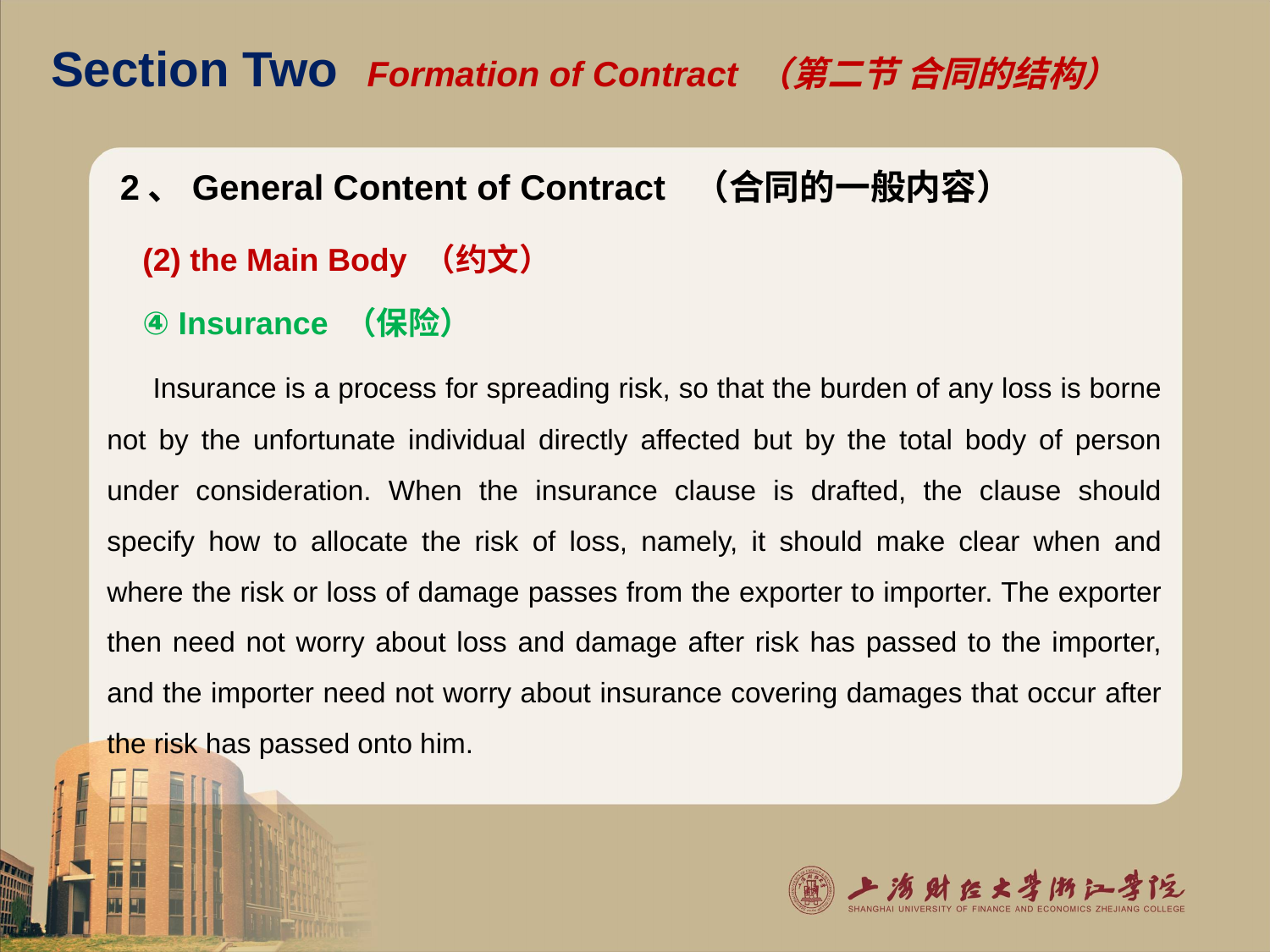

# Section Two   Formation of Contract （第二节 合同的结构）
2、General Content of Contract  （合同的一般内容）
    (2) the Main Body （约文）
    ④ Insurance （保险）
     Insurance is a process for spreading risk, so that the burden of any loss is borne not by the unfortunate individual directly affected but by the total body of person under consideration. When the insurance clause is drafted, the clause should specify how to allocate the risk of loss, namely, it should make clear when and where the risk or loss of damage passes from the exporter to importer. The exporter then need not worry about loss and damage after risk has passed to the importer, and the importer need not worry about insurance covering damages that occur after the risk has passed onto him.